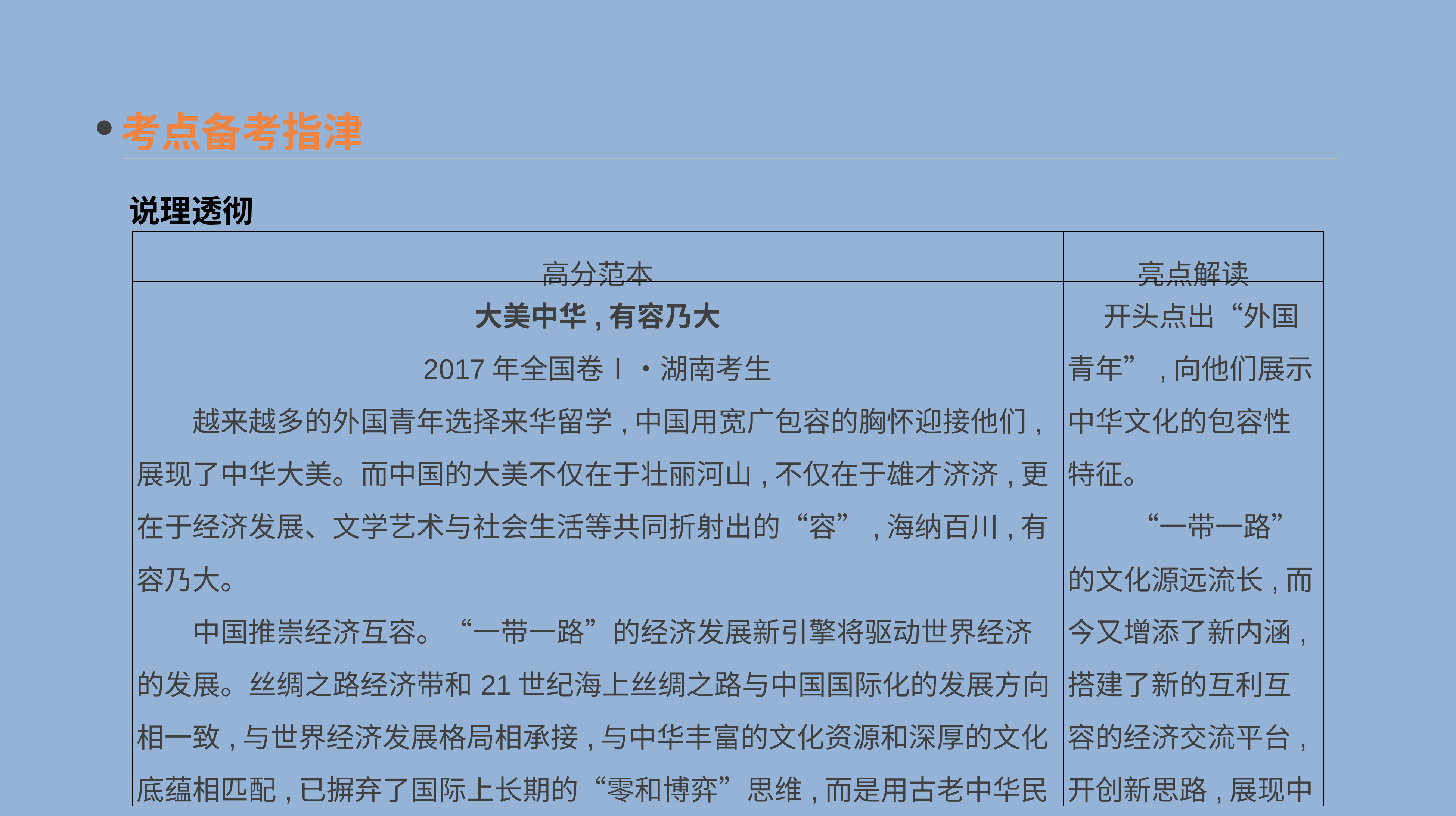

考点备考指津

说理透彻
| 高分范本 | 亮点解读 |
| --- | --- |
| 大美中华,有容乃大 2017年全国卷Ⅰ•湖南考生 　　越来越多的外国青年选择来华留学,中国用宽广包容的胸怀迎接他们,展现了中华大美。而中国的大美不仅在于壮丽河山,不仅在于雄才济济,更在于经济发展、文学艺术与社会生活等共同折射出的“容”,海纳百川,有容乃大。 　　中国推崇经济互容。“一带一路”的经济发展新引擎将驱动世界经济的发展。丝绸之路经济带和21世纪海上丝绸之路与中国国际化的发展方向相一致,与世界经济发展格局相承接,与中华丰富的文化资源和深厚的文化底蕴相匹配,已摒弃了国际上长期的“零和博弈”思维,而是用古老中华民族的智慧,以“和”文化为核心思想,搭筑了新的互利互容的经济交流平台,开创了平等互利、包容互鉴、合作共赢的新思路,可谓展现了中华之大美。 | 开头点出“外国青年”,向他们展示中华文化的包容性特征。 　　“一带一路”的文化源远流长,而今又增添了新内涵,搭建了新的互利互容的经济交流平台,开创新思路,展现中华大美。 |